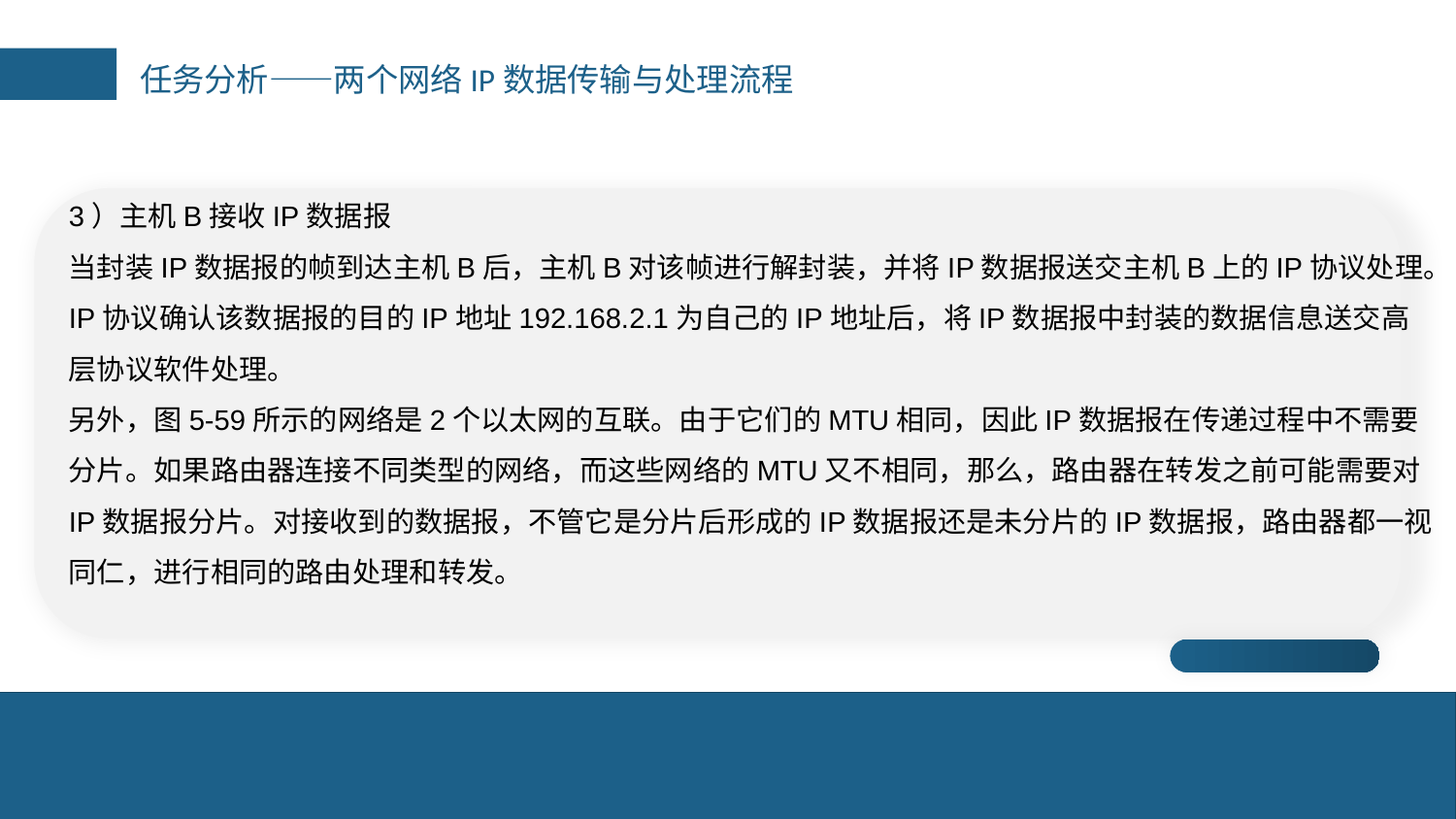

任务分析——两个网络IP数据传输与处理流程
3）主机B接收IP数据报
当封装IP数据报的帧到达主机B后，主机B对该帧进行解封装，并将IP数据报送交主机B上的IP协议处理。IP协议确认该数据报的目的IP地址192.168.2.1为自己的IP地址后，将IP数据报中封装的数据信息送交高层协议软件处理。
另外，图5-59所示的网络是2个以太网的互联。由于它们的MTU相同，因此IP数据报在传递过程中不需要分片。如果路由器连接不同类型的网络，而这些网络的MTU又不相同，那么，路由器在转发之前可能需要对IP数据报分片。对接收到的数据报，不管它是分片后形成的IP数据报还是未分片的IP数据报，路由器都一视同仁，进行相同的路由处理和转发。